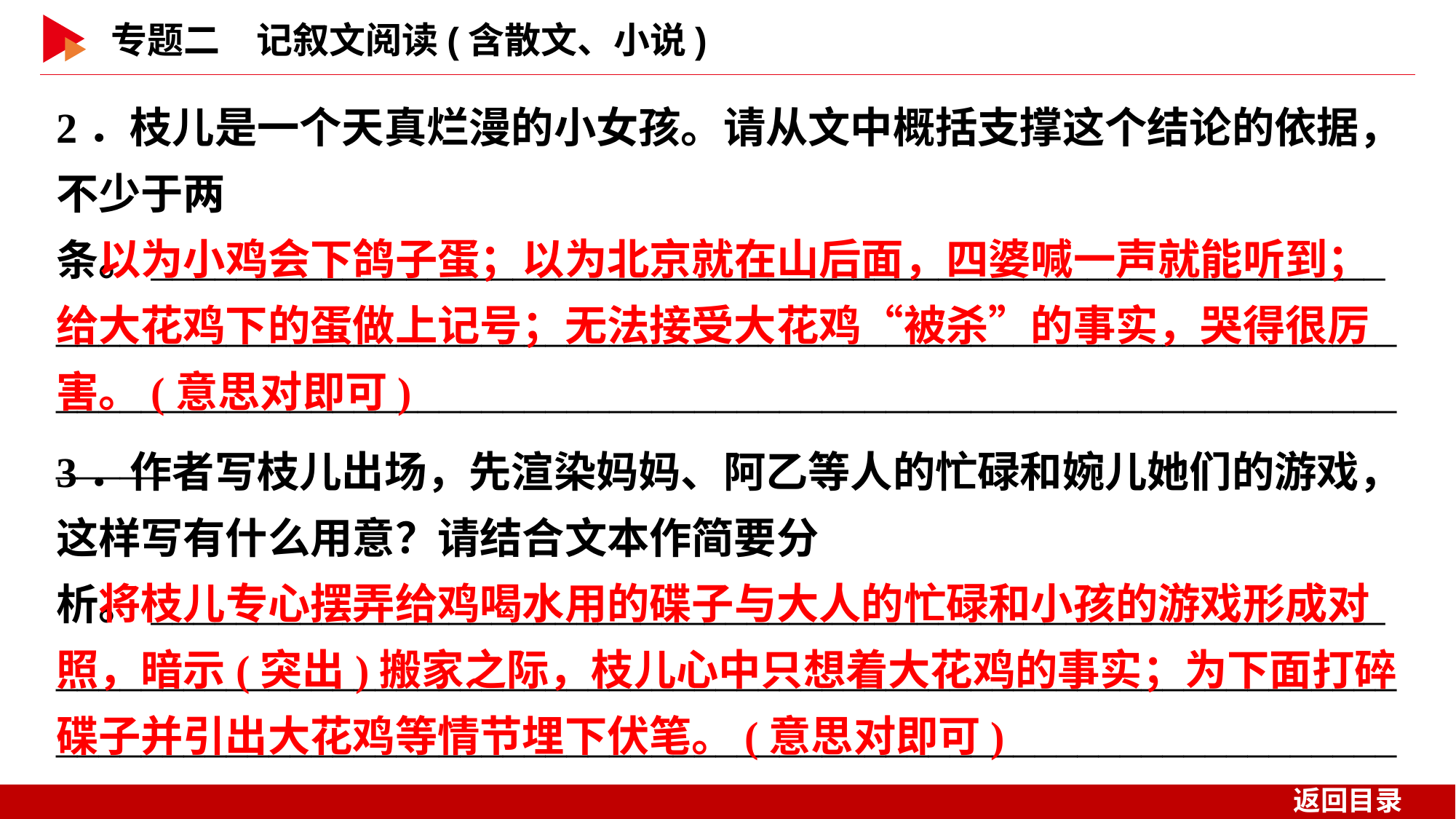

2．枝儿是一个天真烂漫的小女孩。请从文中概括支撑这个结论的依据，不少于两条。_____________________________________________________________________________________________________________________________________________________________________________________________
　以为小鸡会下鸽子蛋；以为北京就在山后面，四婆喊一声就能听到；给大花鸡下的蛋做上记号；无法接受大花鸡“被杀”的事实，哭得很厉害。(意思对即可)
3．作者写枝儿出场，先渲染妈妈、阿乙等人的忙碌和婉儿她们的游戏，这样写有什么用意？请结合文本作简要分析。_____________________________________________________________________________________________________________________________________________________________________________________________
　将枝儿专心摆弄给鸡喝水用的碟子与大人的忙碌和小孩的游戏形成对照，暗示(突出)搬家之际，枝儿心中只想着大花鸡的事实；为下面打碎碟子并引出大花鸡等情节埋下伏笔。(意思对即可)